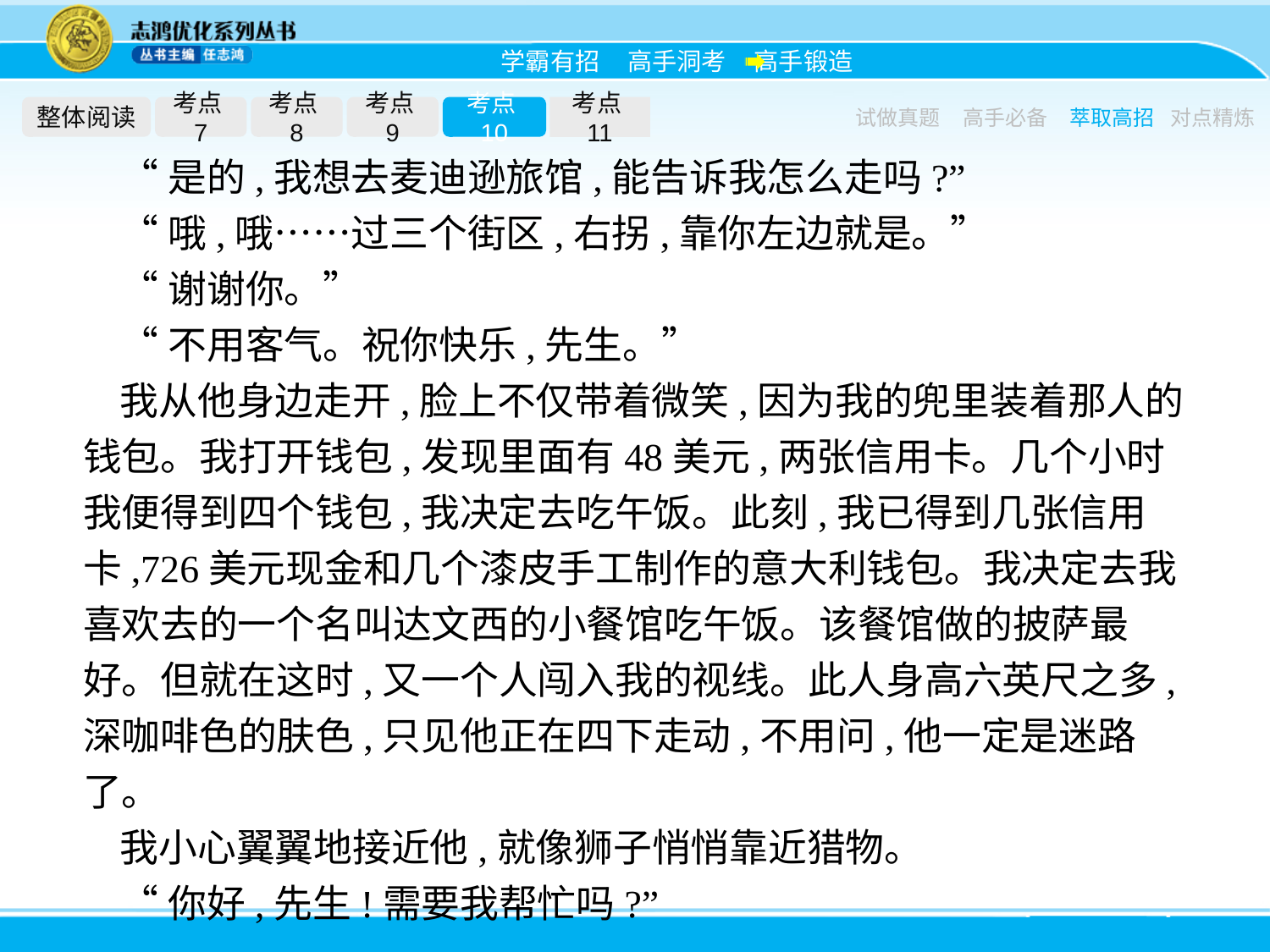

整体阅读
考点7
考点8
考点9
考点10
考点11
试做真题
高手必备
萃取高招
对点精炼
“是的,我想去麦迪逊旅馆,能告诉我怎么走吗?”
“哦,哦……过三个街区,右拐,靠你左边就是。”
“谢谢你。”
“不用客气。祝你快乐,先生。”
我从他身边走开,脸上不仅带着微笑,因为我的兜里装着那人的钱包。我打开钱包,发现里面有48美元,两张信用卡。几个小时我便得到四个钱包,我决定去吃午饭。此刻,我已得到几张信用卡,726美元现金和几个漆皮手工制作的意大利钱包。我决定去我喜欢去的一个名叫达文西的小餐馆吃午饭。该餐馆做的披萨最好。但就在这时,又一个人闯入我的视线。此人身高六英尺之多,深咖啡色的肤色,只见他正在四下走动,不用问,他一定是迷路了。
我小心翼翼地接近他,就像狮子悄悄靠近猎物。
“你好,先生!需要我帮忙吗?”